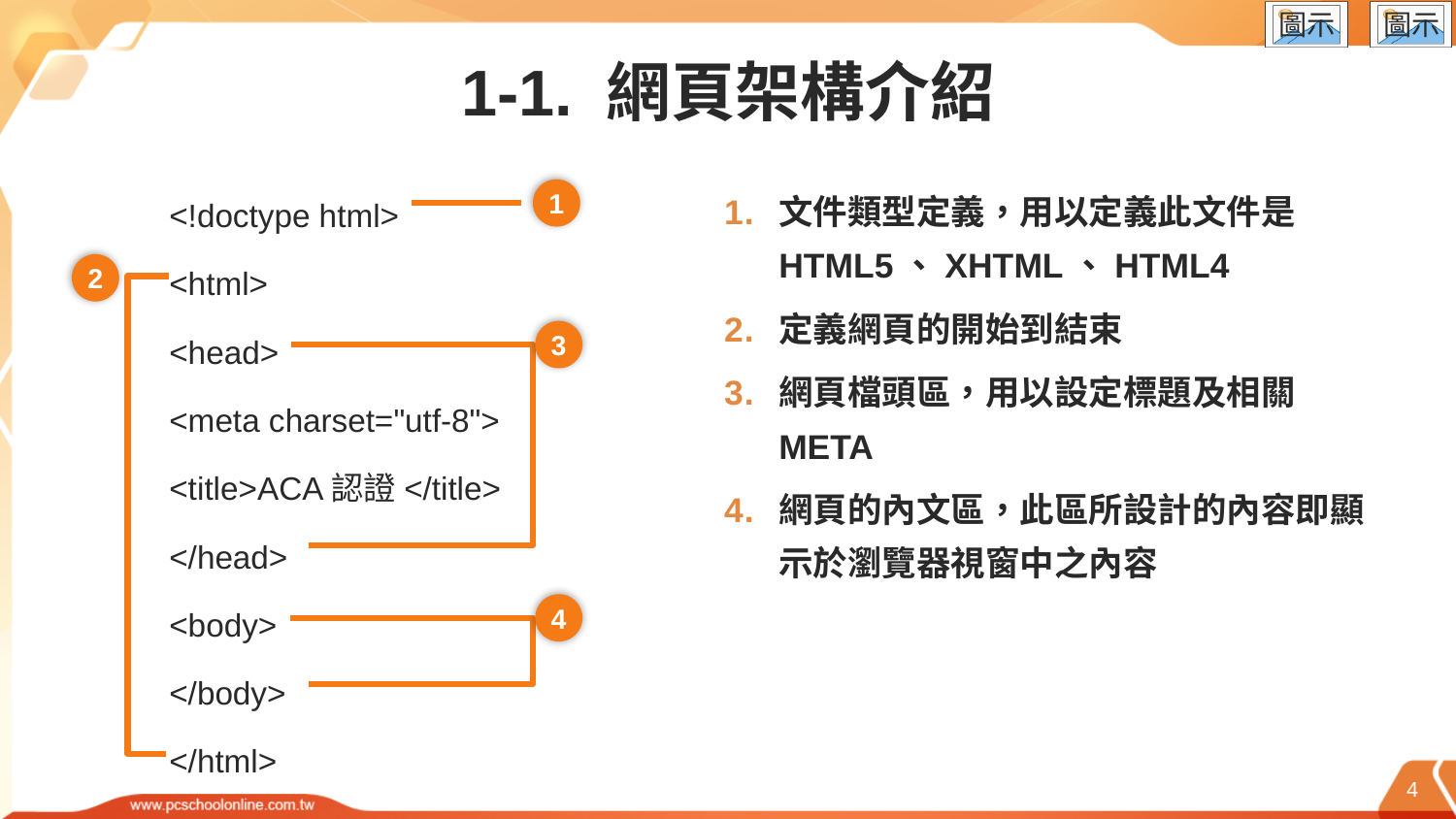

# 1-1. 網頁架構介紹
<!doctype html>
<html>
<head>
<meta charset="utf-8">
<title>ACA認證</title>
</head>
<body>
</body>
</html>

文件類型定義，用以定義此文件是HTML5、XHTML、HTML4
定義網頁的開始到結束
網頁檔頭區，用以設定標題及相關META
網頁的內文區，此區所設計的內容即顯示於瀏覽器視窗中之內容
1
2

3

4

4